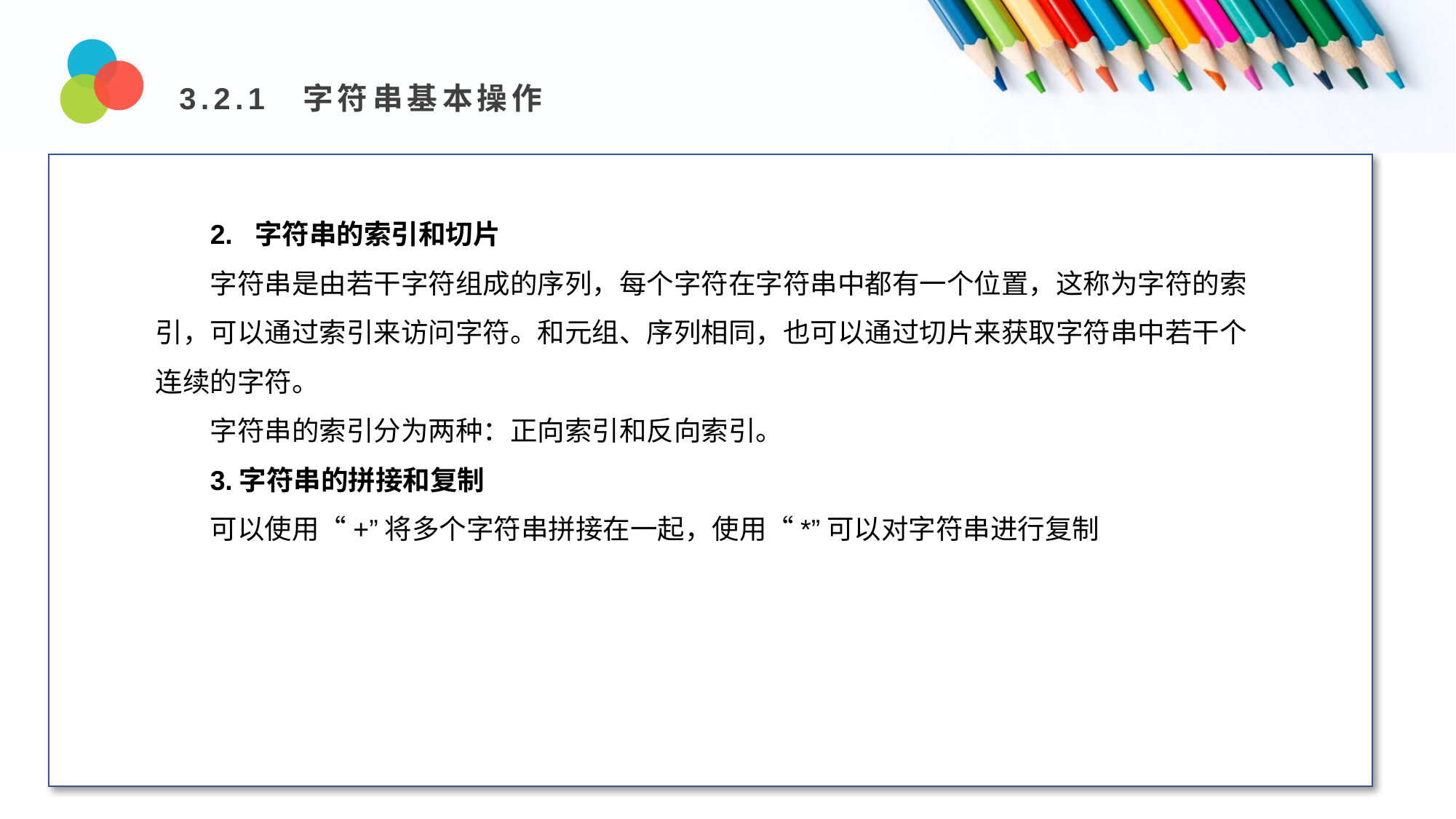

3.2.1  字符串基本操作
Design and Production
2.  字符串的索引和切片
字符串是由若干字符组成的序列，每个字符在字符串中都有一个位置，这称为字符的索引，可以通过索引来访问字符。和元组、序列相同，也可以通过切片来获取字符串中若干个连续的字符。
字符串的索引分为两种：正向索引和反向索引。
3.字符串的拼接和复制
可以使用“+”将多个字符串拼接在一起，使用“*”可以对字符串进行复制